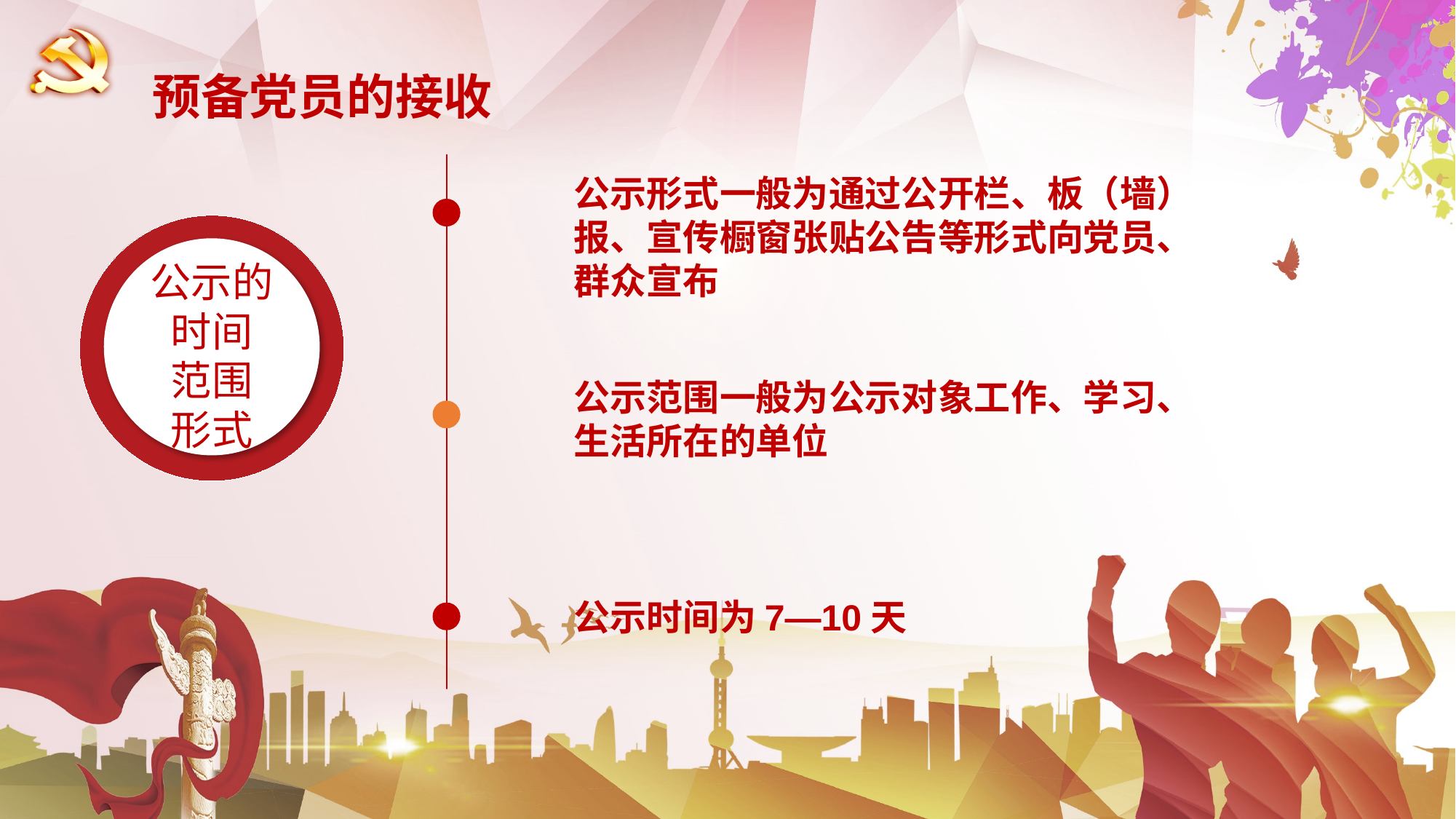

预备党员的接收
公示形式一般为通过公开栏、板（墙）报、宣传橱窗张贴公告等形式向党员、群众宣布

公示的
时间
范围
形式
公示范围一般为公示对象工作、学习、生活所在的单位

公示时间为7—10天